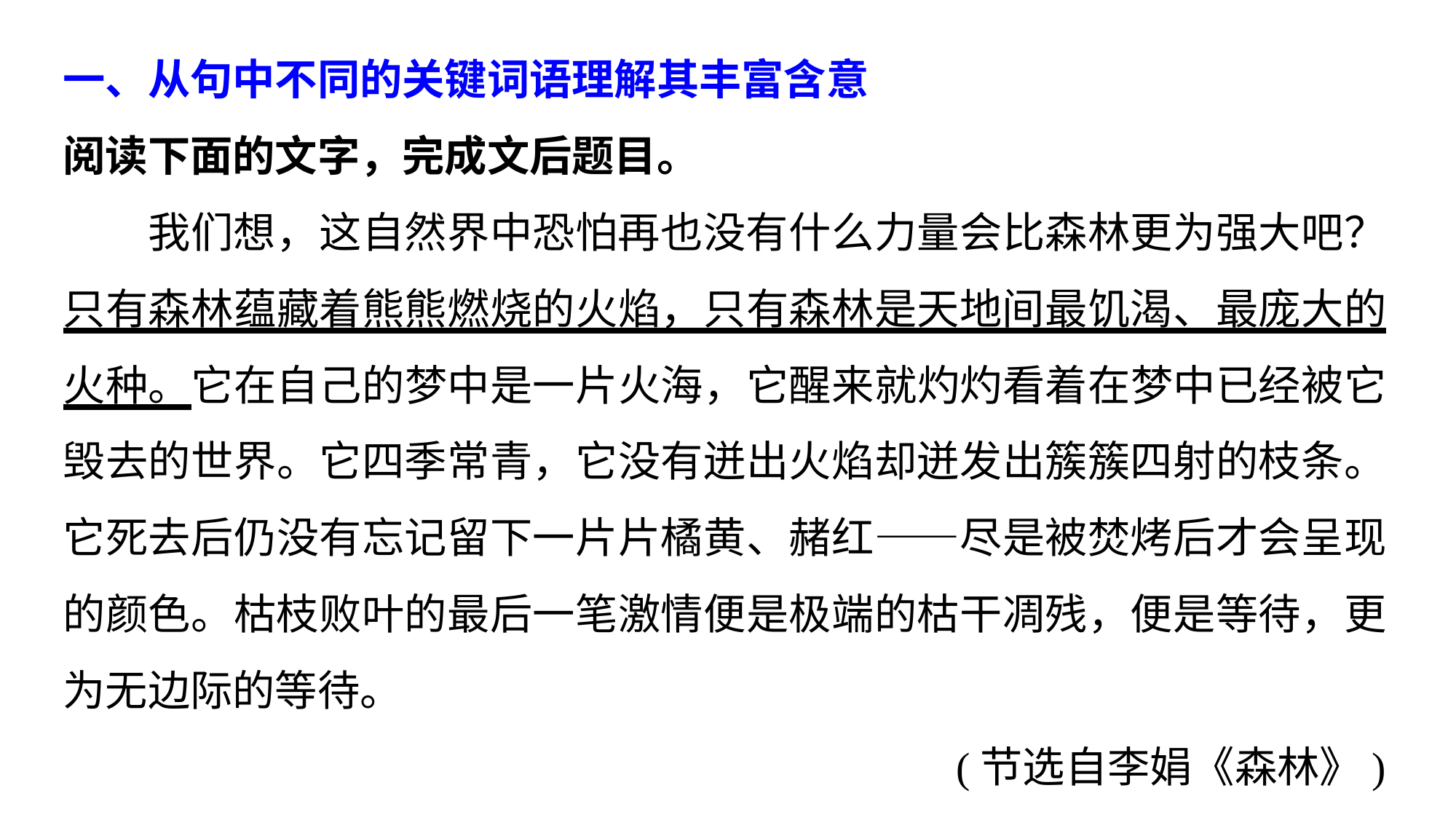

一、从句中不同的关键词语理解其丰富含意
阅读下面的文字，完成文后题目。
我们想，这自然界中恐怕再也没有什么力量会比森林更为强大吧？只有森林蕴藏着熊熊燃烧的火焰，只有森林是天地间最饥渴、最庞大的火种。它在自己的梦中是一片火海，它醒来就灼灼看着在梦中已经被它毁去的世界。它四季常青，它没有迸出火焰却迸发出簇簇四射的枝条。它死去后仍没有忘记留下一片片橘黄、赭红——尽是被焚烤后才会呈现的颜色。枯枝败叶的最后一笔激情便是极端的枯干凋残，便是等待，更为无边际的等待。
(节选自李娟《森林》)